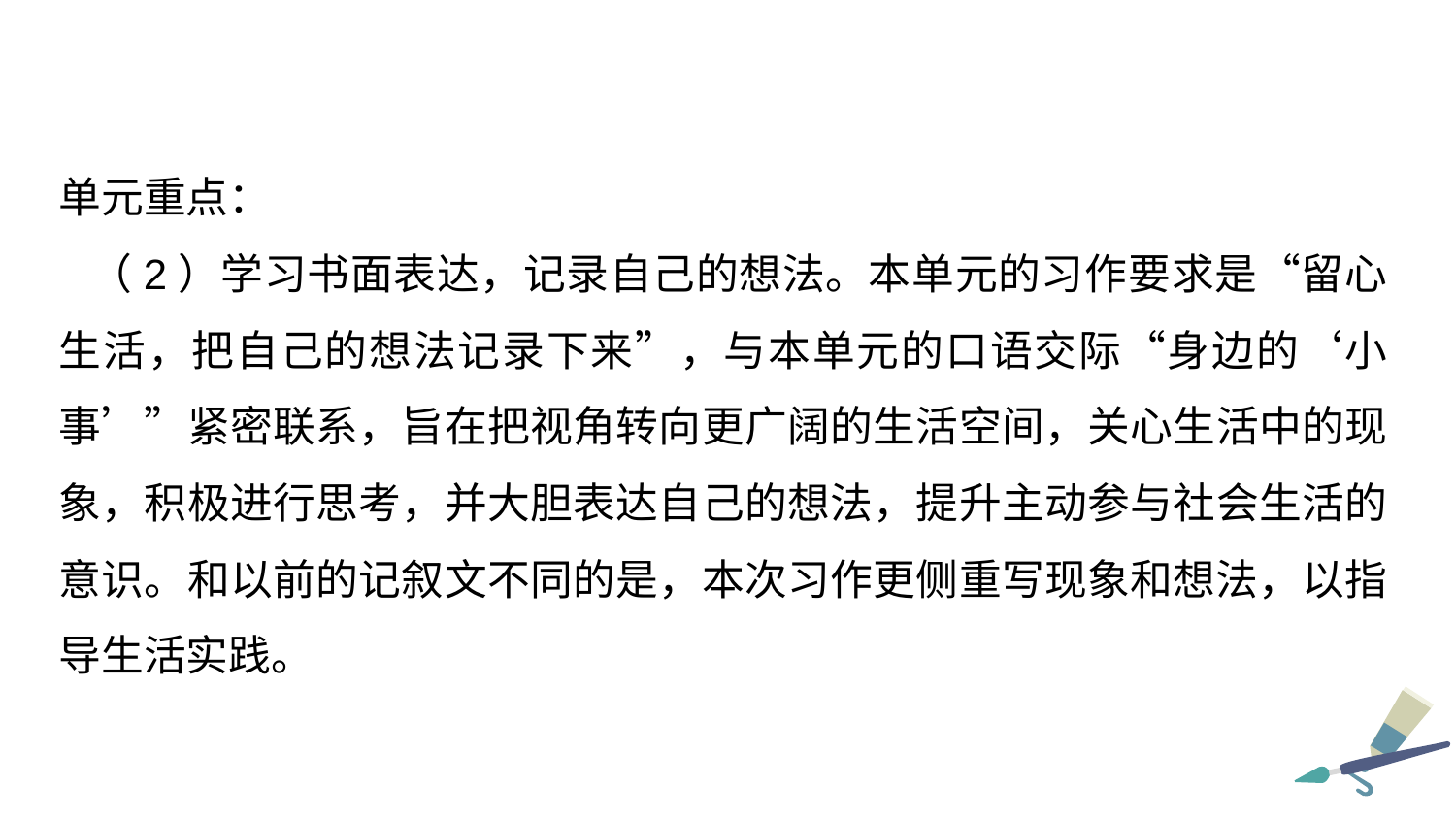

单元重点：
  （2）学习书面表达，记录自己的想法。本单元的习作要求是“留心生活，把自己的想法记录下来”，与本单元的口语交际“身边的‘小事’”紧密联系，旨在把视角转向更广阔的生活空间，关心生活中的现象，积极进行思考，并大胆表达自己的想法，提升主动参与社会生活的意识。和以前的记叙文不同的是，本次习作更侧重写现象和想法，以指导生活实践。